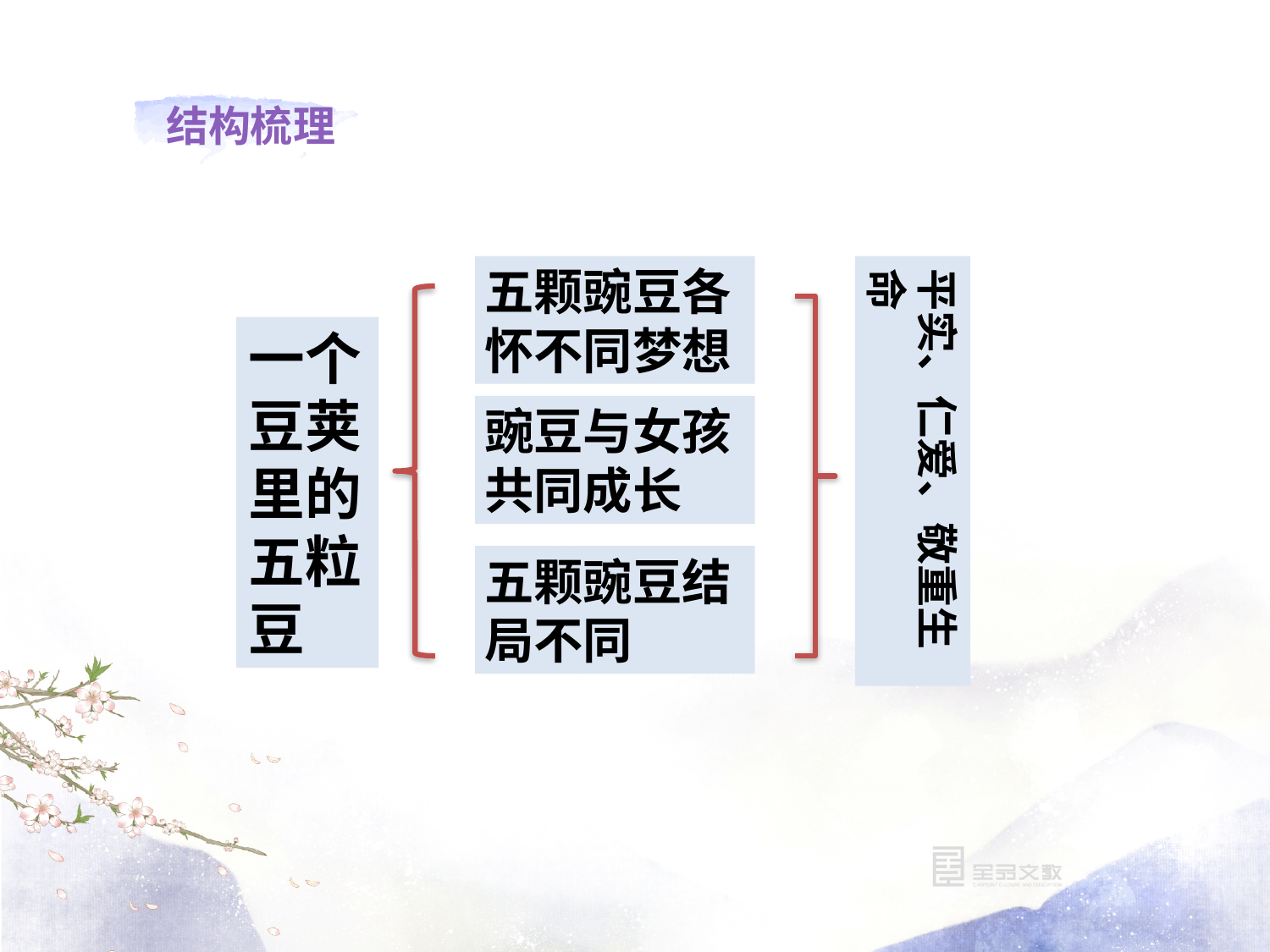

五颗豌豆各怀不同梦想
平实、仁爱、敬重生命

一个豆荚里的五粒豆
豌豆与女孩共同成长
五颗豌豆结局不同